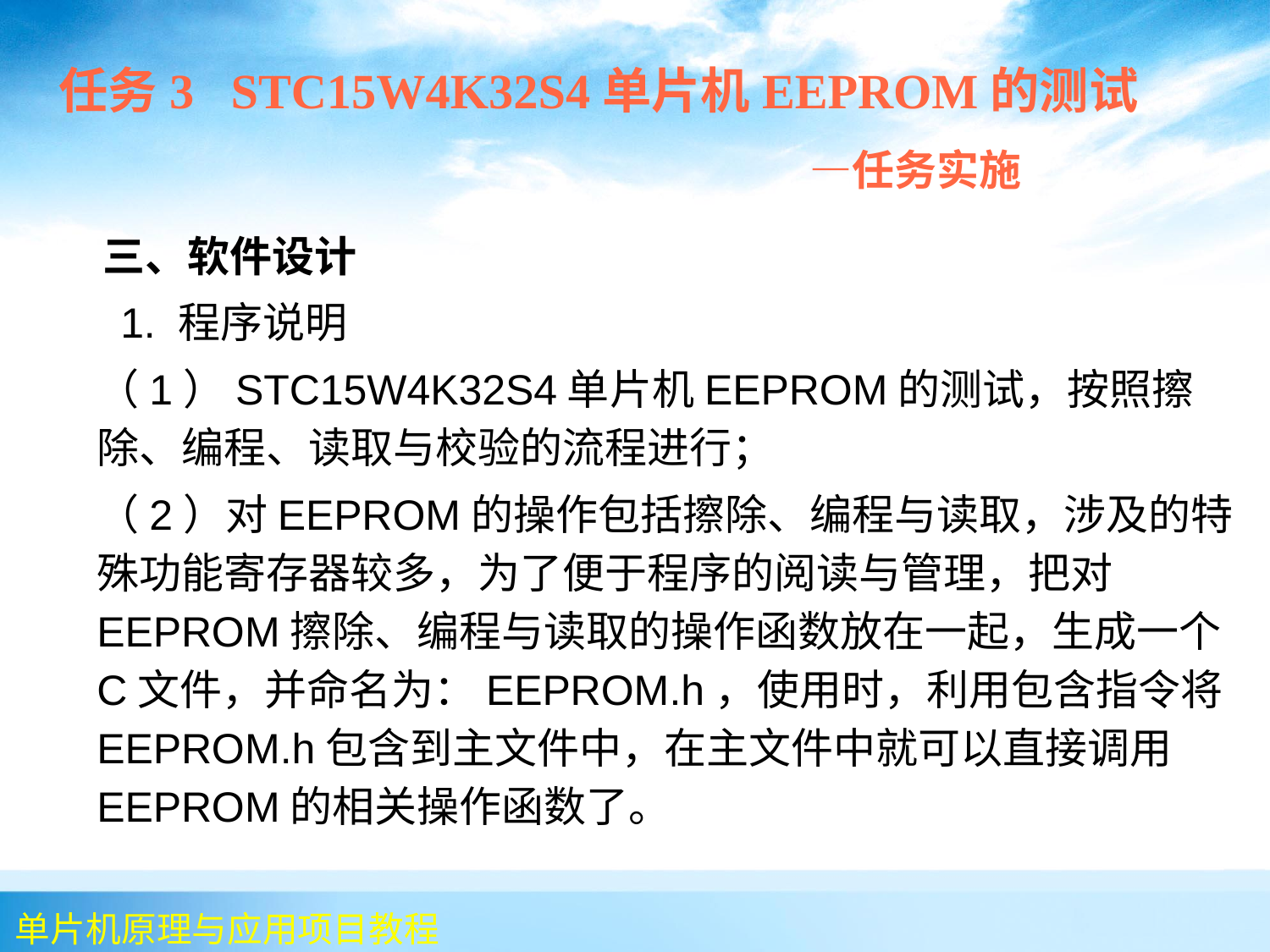

任务3   STC15W4K32S4单片机EEPROM的测试
                                                                     —任务实施
    三、软件设计
	  1. 程序说明
	（1）STC15W4K32S4单片机EEPROM的测试，按照擦除、编程、读取与校验的流程进行；
	（2）对EEPROM的操作包括擦除、编程与读取，涉及的特殊功能寄存器较多，为了便于程序的阅读与管理，把对EEPROM擦除、编程与读取的操作函数放在一起，生成一个C文件，并命名为：EEPROM.h，使用时，利用包含指令将EEPROM.h包含到主文件中，在主文件中就可以直接调用EEPROM的相关操作函数了。